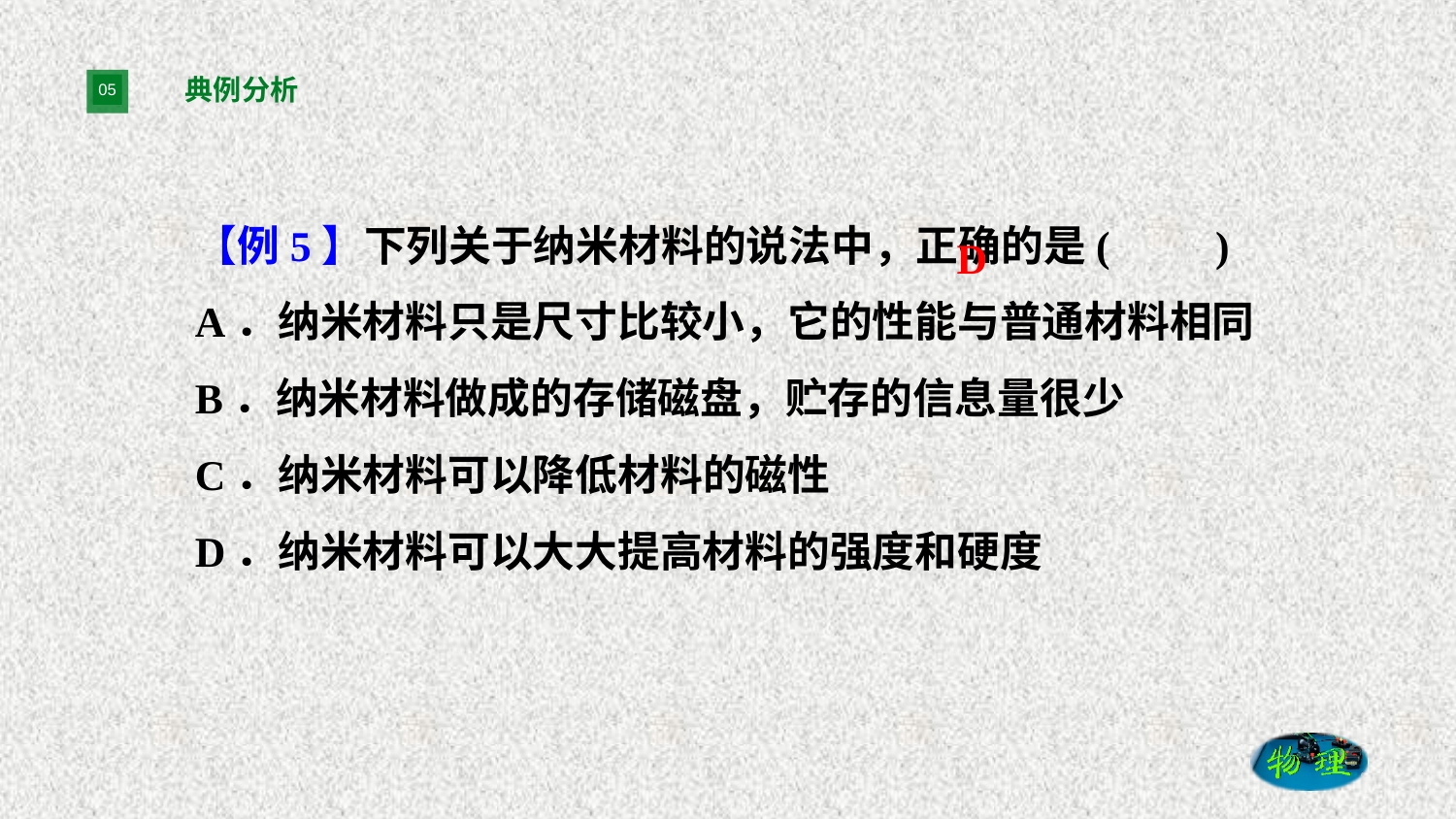

# 典例分析
【例5】下列关于纳米材料的说法中，正确的是(　　)
A．纳米材料只是尺寸比较小，它的性能与普通材料相同
B．纳米材料做成的存储磁盘，贮存的信息量很少
C．纳米材料可以降低材料的磁性
D．纳米材料可以大大提高材料的强度和硬度
D